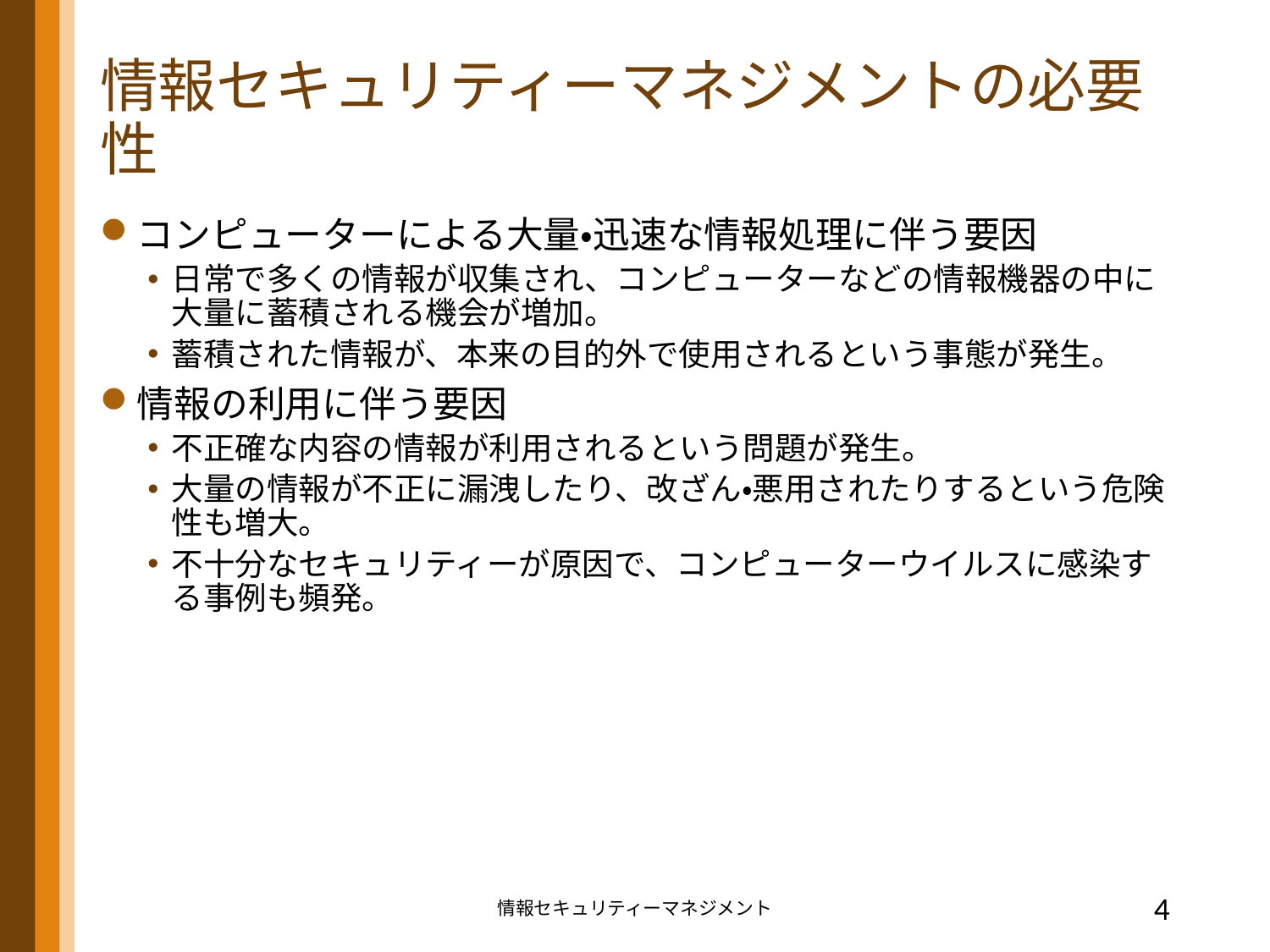

# 情報セキュリティーマネジメントの必要性
コンピューターによる大量・迅速な情報処理に伴う要因
日常で多くの情報が収集され、コンピューターなどの情報機器の中に大量に蓄積される機会が増加。
蓄積された情報が、本来の目的外で使用されるという事態が発生。
情報の利用に伴う要因
不正確な内容の情報が利用されるという問題が発生。
大量の情報が不正に漏洩したり、改ざん・悪用されたりするという危険性も増大。
不十分なセキュリティーが原因で、コンピューターウイルスに感染する事例も頻発。
情報セキュリティーマネジメント
4